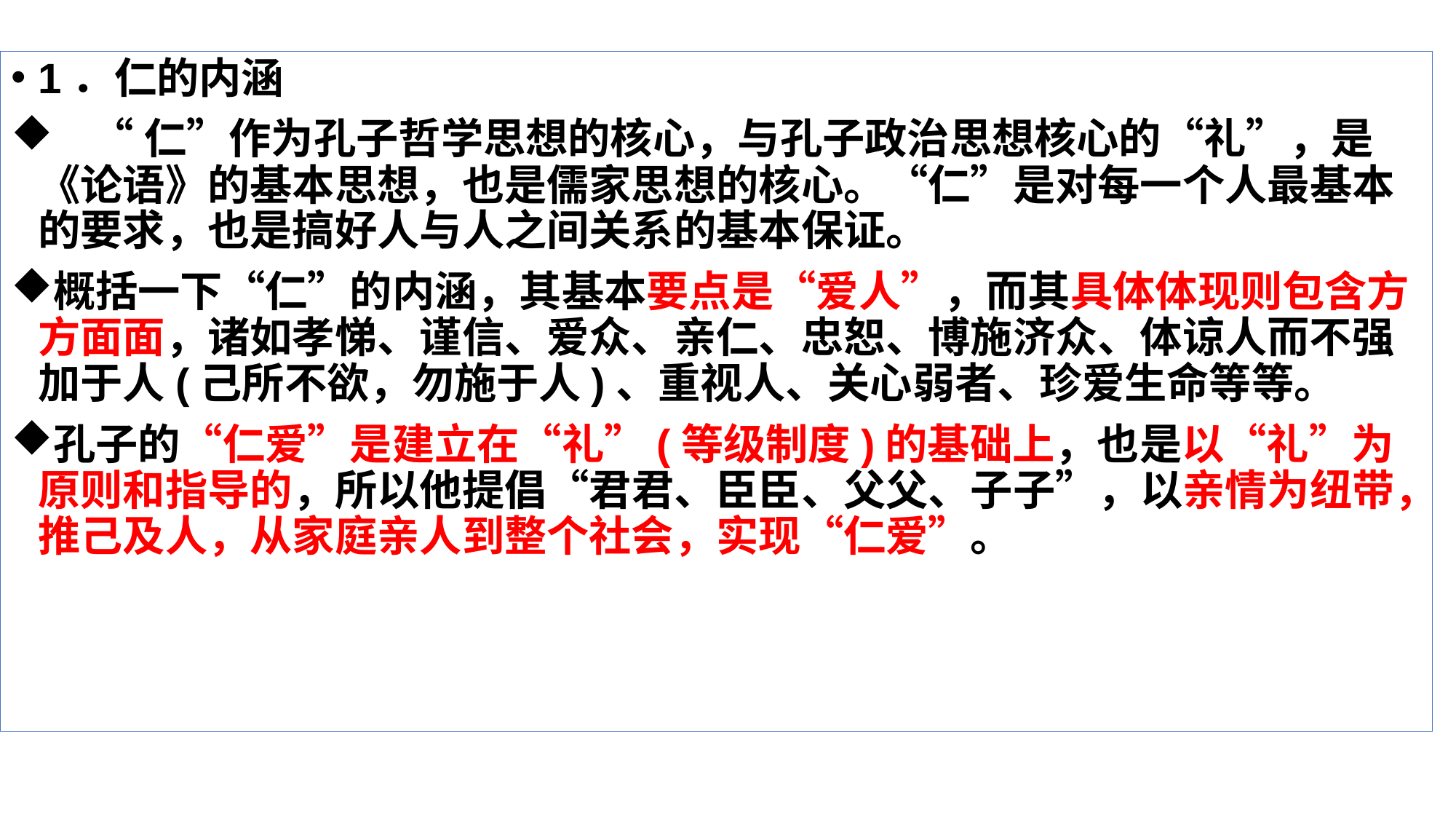

#
1．仁的内涵
    “仁”作为孔子哲学思想的核心，与孔子政治思想核心的“礼”，是《论语》的基本思想，也是儒家思想的核心。“仁”是对每一个人最基本的要求，也是搞好人与人之间关系的基本保证。
概括一下“仁”的内涵，其基本要点是“爱人”，而其具体体现则包含方方面面，诸如孝悌、谨信、爱众、亲仁、忠恕、博施济众、体谅人而不强加于人(己所不欲，勿施于人)、重视人、关心弱者、珍爱生命等等。
孔子的“仁爱”是建立在“礼”(等级制度)的基础上，也是以“礼”为原则和指导的，所以他提倡“君君、臣臣、父父、子子”，以亲情为纽带，推己及人，从家庭亲人到整个社会，实现“仁爱”。